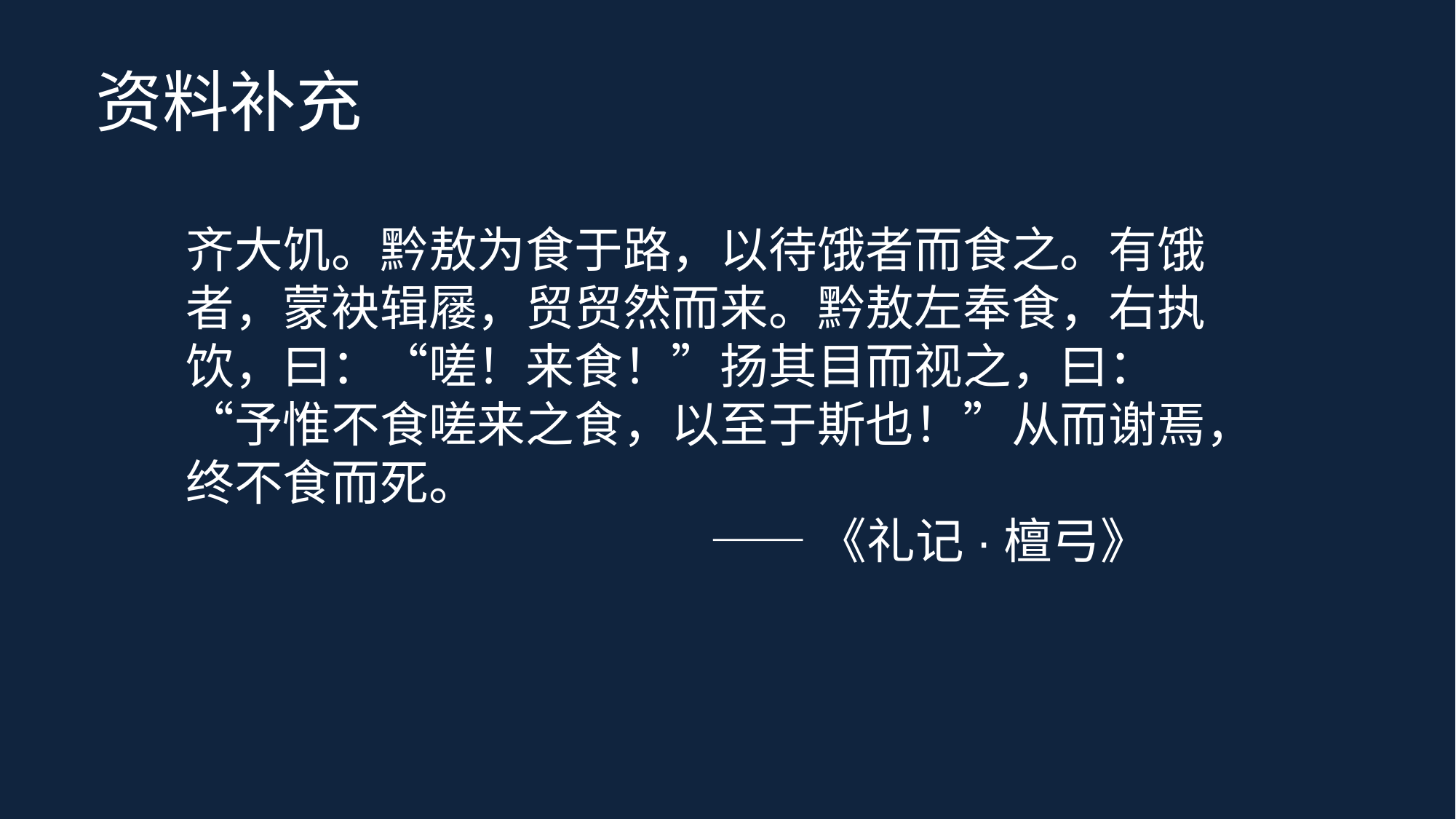

资料补充
齐大饥。黔敖为食于路，以待饿者而食之。有饿者，蒙袂辑屦，贸贸然而来。黔敖左奉食，右执饮，曰：“嗟！来食！”扬其目而视之，曰：“予惟不食嗟来之食，以至于斯也！”从而谢焉，终不食而死。
                                                ——《礼记·檀弓》